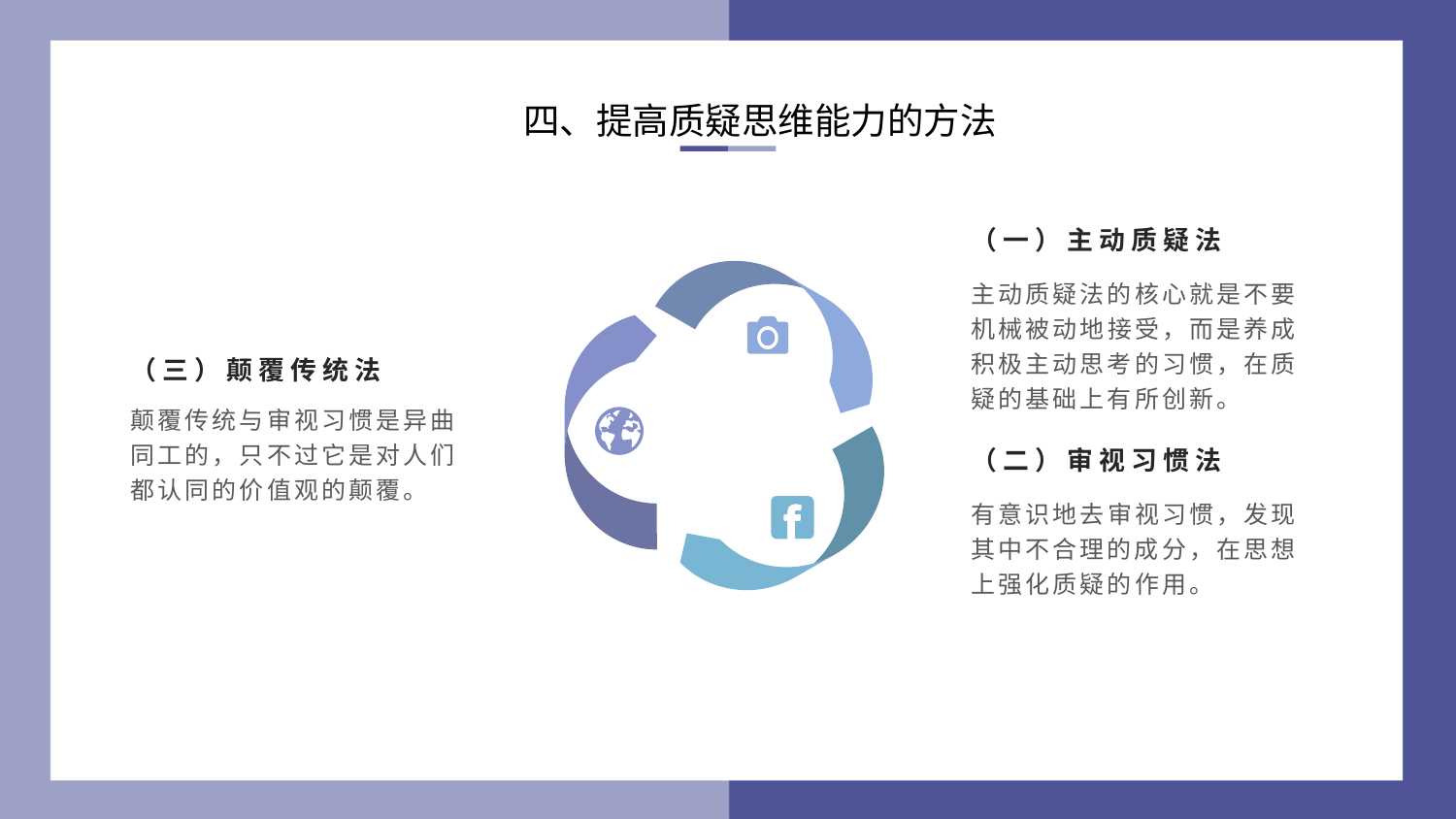

四、提高质疑思维能力的方法

（一）主动质疑法
主动质疑法的核心就是不要机械被动地接受，而是养成积极主动思考的习惯，在质疑的基础上有所创新。

（三）颠覆传统法

颠覆传统与审视习惯是异曲同工的，只不过它是对人们都认同的价值观的颠覆。

（二）审视习惯法

有意识地去审视习惯，发现其中不合理的成分，在思想上强化质疑的作用。